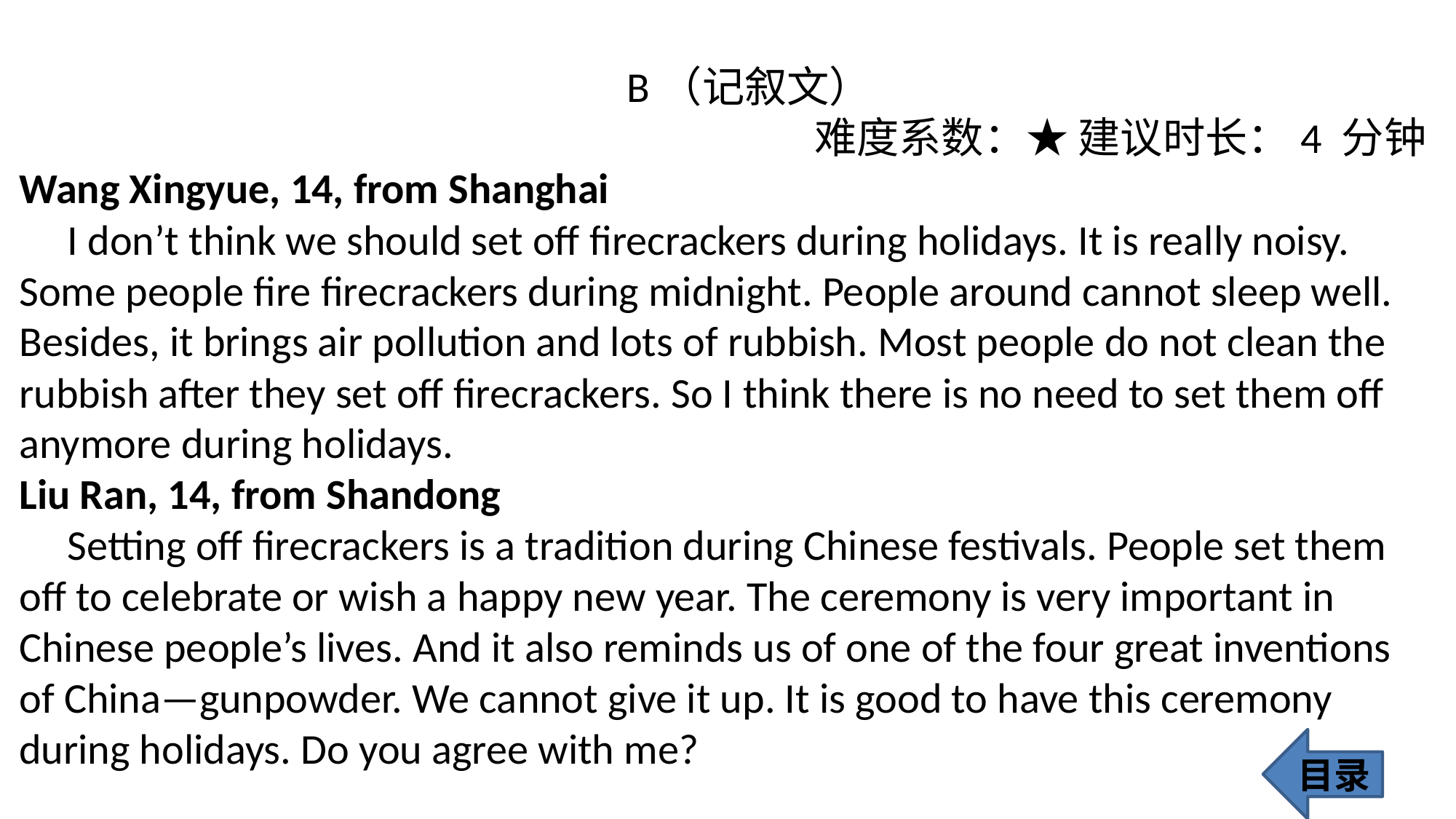

B（记叙文）
                                                                                   难度系数：★ 建议时长：4 分钟
Wang Xingyue, 14, from Shanghai
     I don’t think we should set off firecrackers during holidays. It is really noisy. Some people fire firecrackers during midnight. People around cannot sleep well. Besides, it brings air pollution and lots of rubbish. Most people do not clean the rubbish after they set off firecrackers. So I think there is no need to set them off anymore during holidays.
Liu Ran, 14, from Shandong
     Setting off firecrackers is a tradition during Chinese festivals. People set them off to celebrate or wish a happy new year. The ceremony is very important in Chinese people’s lives. And it also reminds us of one of the four great inventions of China—gunpowder. We cannot give it up. It is good to have this ceremony
during holidays. Do you agree with me?
目录
222